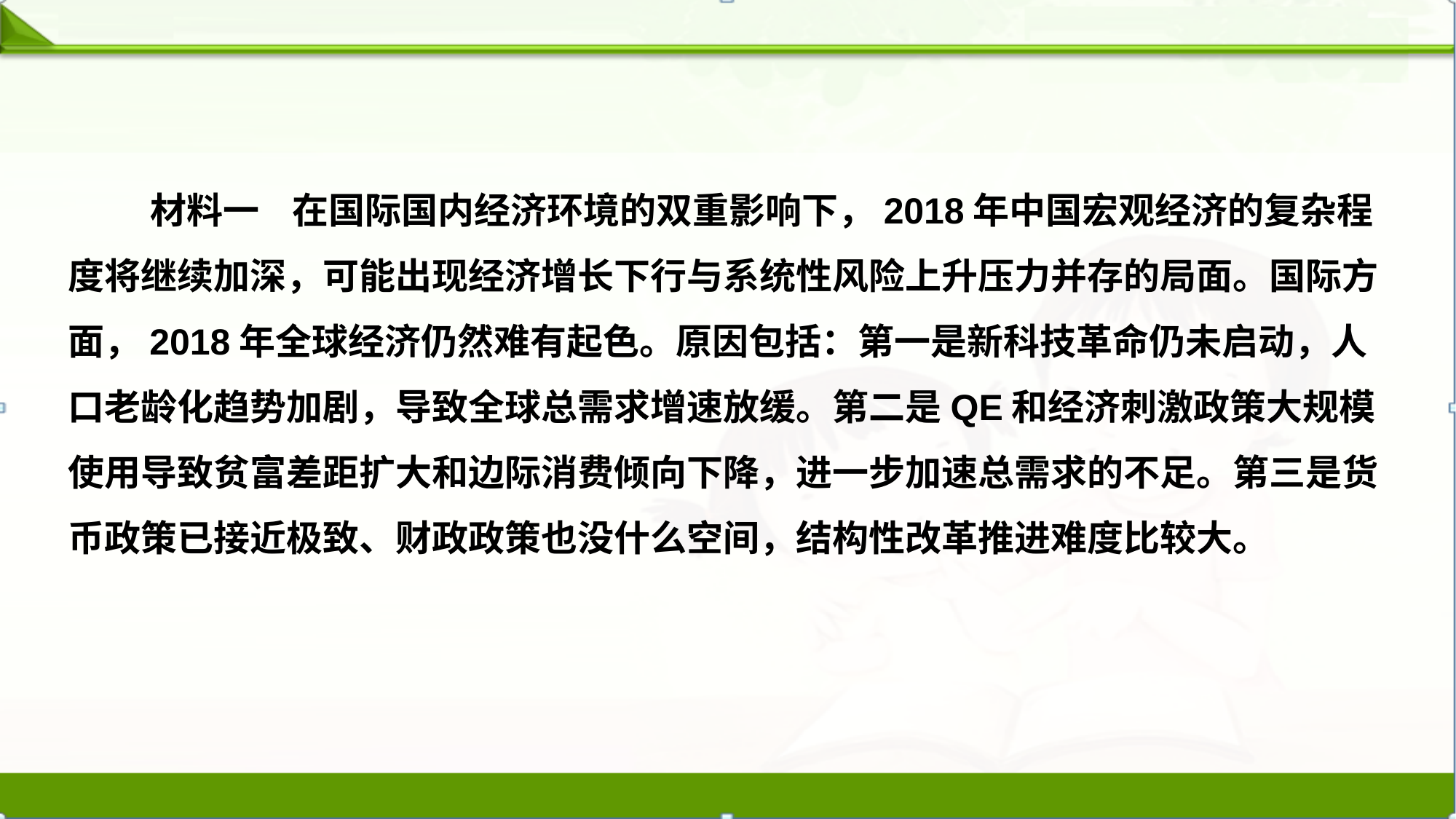

材料一    在国际国内经济环境的双重影响下，2018年中国宏观经济的复杂程度将继续加深，可能出现经济增长下行与系统性风险上升压力并存的局面。国际方面，2018年全球经济仍然难有起色。原因包括：第一是新科技革命仍未启动，人口老龄化趋势加剧，导致全球总需求增速放缓。第二是QE和经济刺激政策大规模使用导致贫富差距扩大和边际消费倾向下降，进一步加速总需求的不足。第三是货币政策已接近极致、财政政策也没什么空间，结构性改革推进难度比较大。